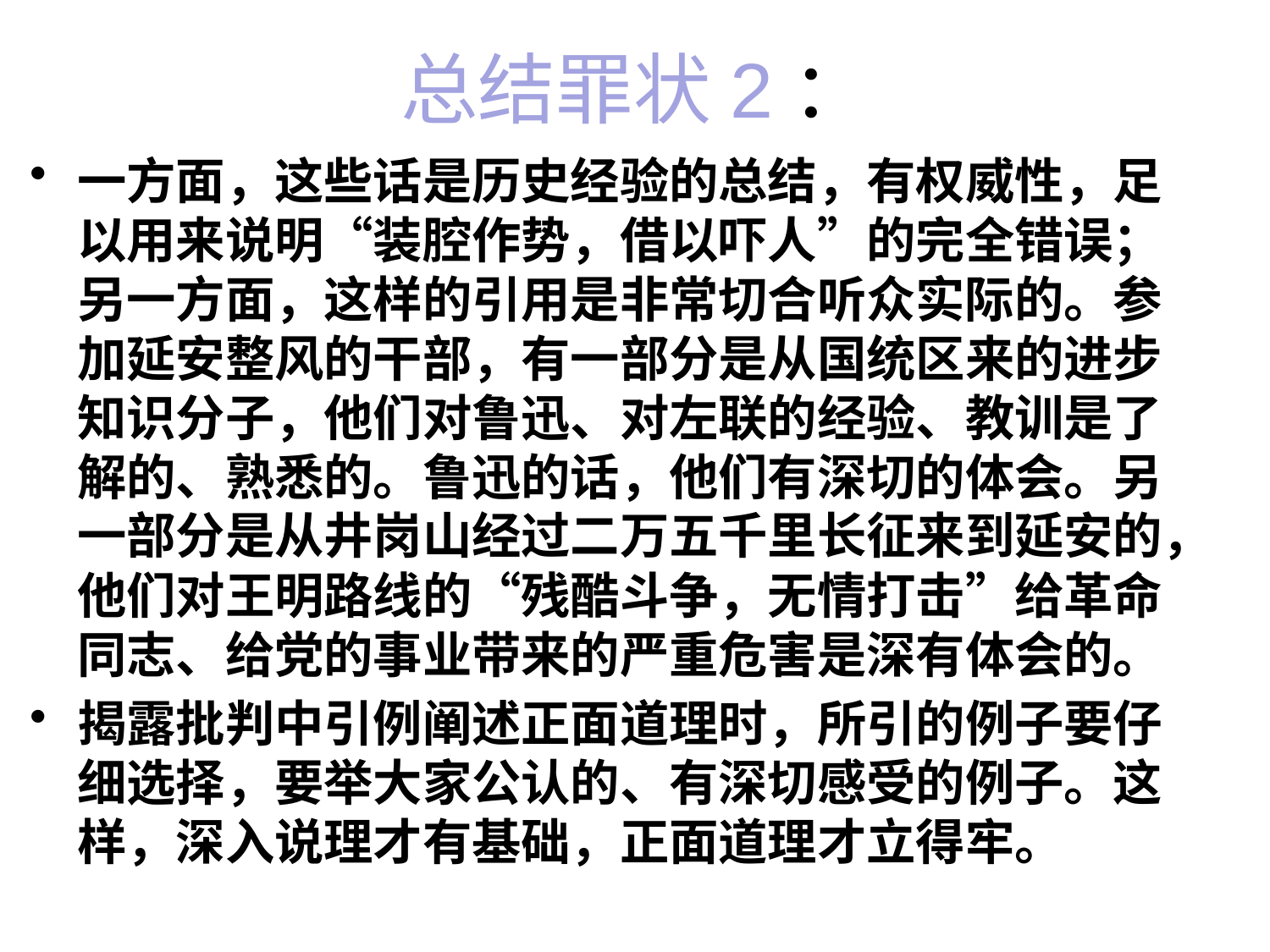

# 总结罪状2：
一方面，这些话是历史经验的总结，有权威性，足以用来说明“装腔作势，借以吓人”的完全错误；另一方面，这样的引用是非常切合听众实际的。参加延安整风的干部，有一部分是从国统区来的进步知识分子，他们对鲁迅、对左联的经验、教训是了解的、熟悉的。鲁迅的话，他们有深切的体会。另一部分是从井岗山经过二万五千里长征来到延安的，他们对王明路线的“残酷斗争，无情打击”给革命同志、给党的事业带来的严重危害是深有体会的。
揭露批判中引例阐述正面道理时，所引的例子要仔细选择，要举大家公认的、有深切感受的例子。这样，深入说理才有基础，正面道理才立得牢。